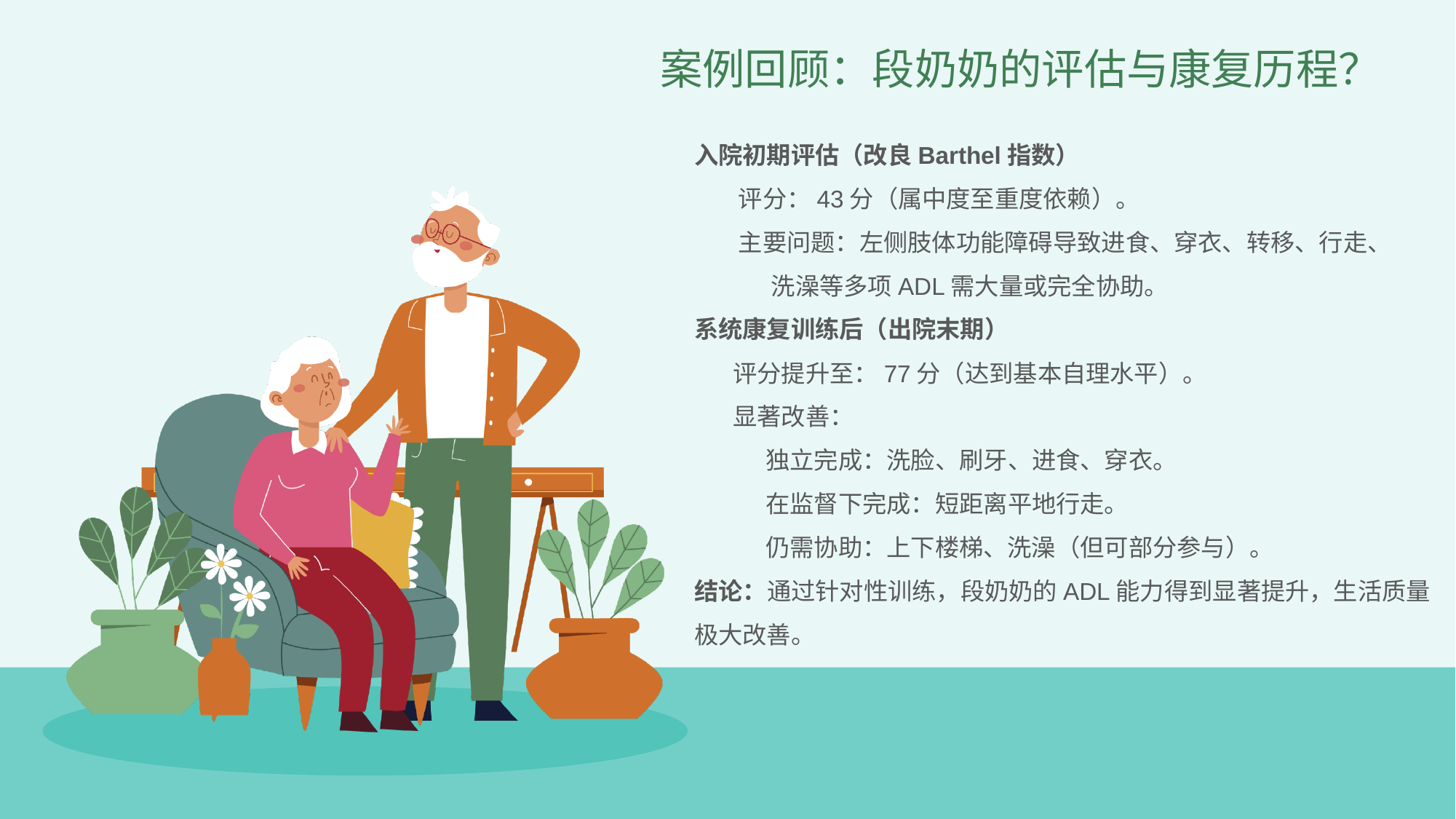

案例回顾：段奶奶的评估与康复历程？
入院初期评估（改良Barthel指数）
       评分：43分（属中度至重度依赖）。
       主要问题：左侧肢体功能障碍导致进食、穿衣、转移、行走、
             洗澡等多项ADL需大量或完全协助。
系统康复训练后（出院末期）
      评分提升至：77分（达到基本自理水平）。
      显著改善：
            独立完成：洗脸、刷牙、进食、穿衣。
            在监督下完成：短距离平地行走。
            仍需协助：上下楼梯、洗澡（但可部分参与）。
结论：通过针对性训练，段奶奶的ADL能力得到显著提升，生活质量极大改善。